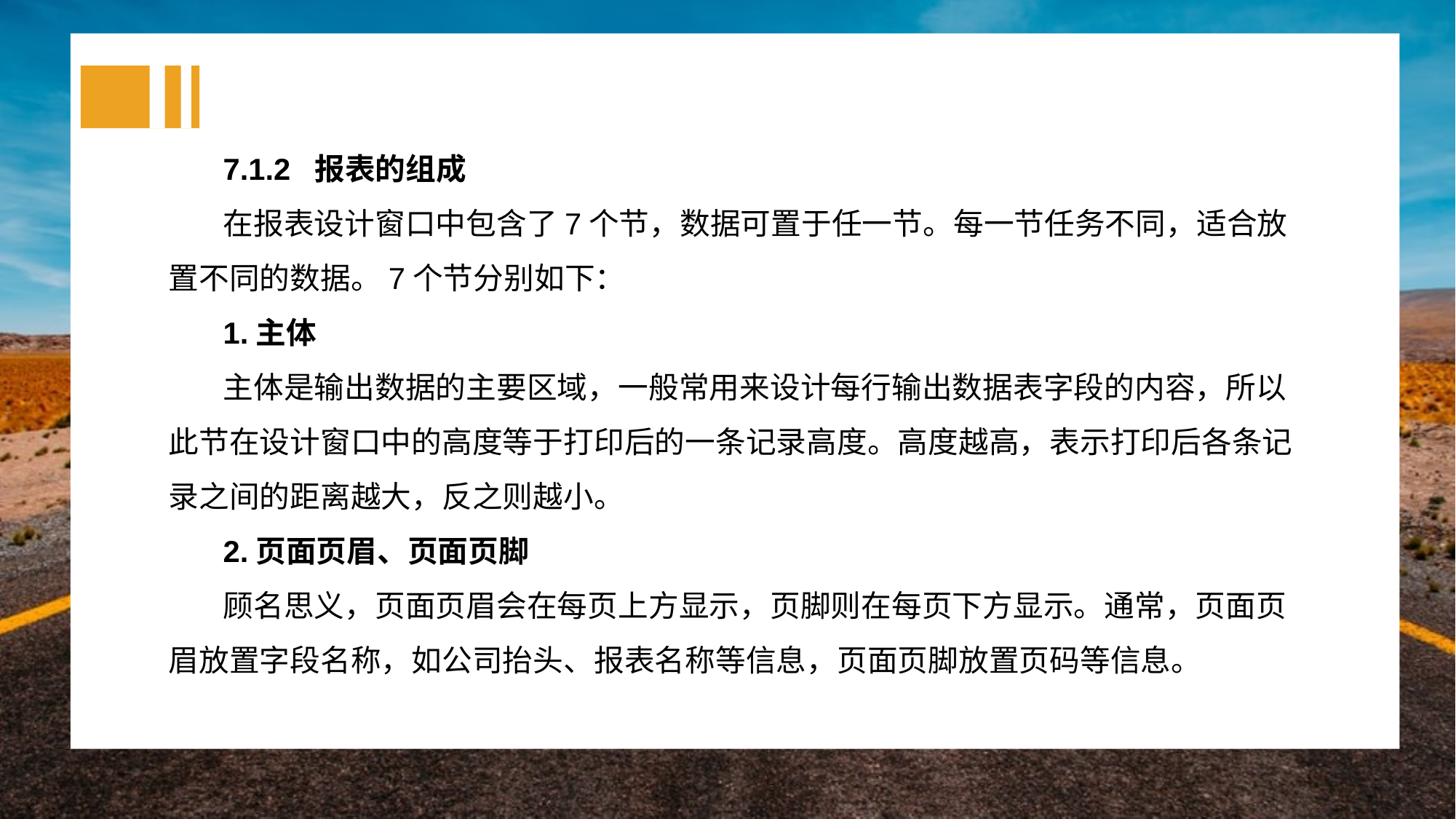

7.1.2  报表的组成
在报表设计窗口中包含了7个节，数据可置于任一节。每一节任务不同，适合放置不同的数据。7个节分别如下：
1.主体
主体是输出数据的主要区域，一般常用来设计每行输出数据表字段的内容，所以此节在设计窗口中的高度等于打印后的一条记录高度。高度越高，表示打印后各条记录之间的距离越大，反之则越小。
2.页面页眉、页面页脚
顾名思义，页面页眉会在每页上方显示，页脚则在每页下方显示。通常，页面页眉放置字段名称，如公司抬头、报表名称等信息，页面页脚放置页码等信息。